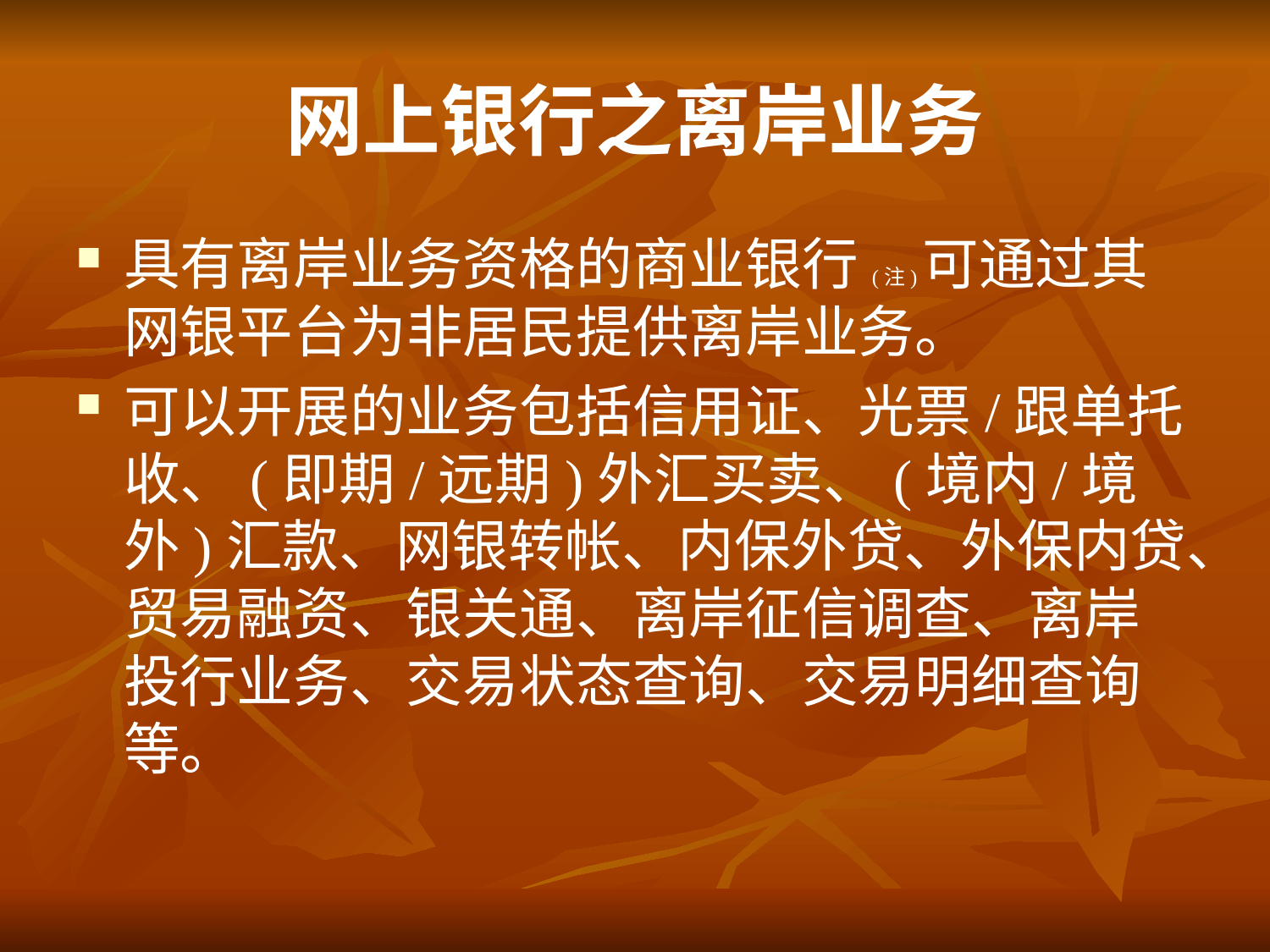

# 网上银行之离岸业务
具有离岸业务资格的商业银行(注)可通过其网银平台为非居民提供离岸业务。
可以开展的业务包括信用证、光票/跟单托收、(即期/远期)外汇买卖、(境内/境外)汇款、网银转帐、内保外贷、外保内贷、贸易融资、银关通、离岸征信调查、离岸投行业务、交易状态查询、交易明细查询等。